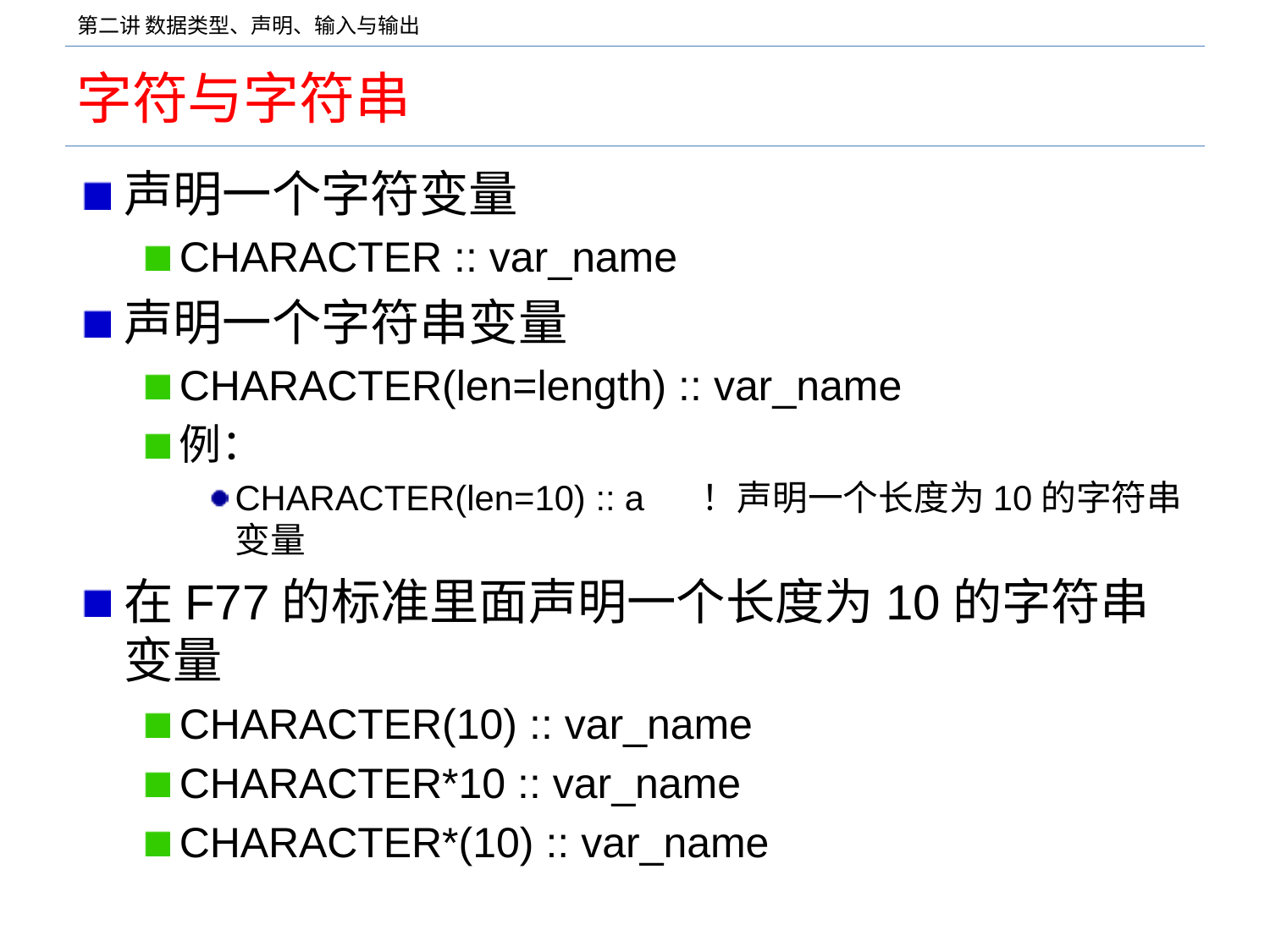

# 字符与字符串
声明一个字符变量
CHARACTER :: var_name
声明一个字符串变量
CHARACTER(len=length) :: var_name
例：
CHARACTER(len=10) :: a     ！声明一个长度为10的字符串变量
在F77的标准里面声明一个长度为10的字符串变量
CHARACTER(10) :: var_name
CHARACTER*10 :: var_name
CHARACTER*(10) :: var_name